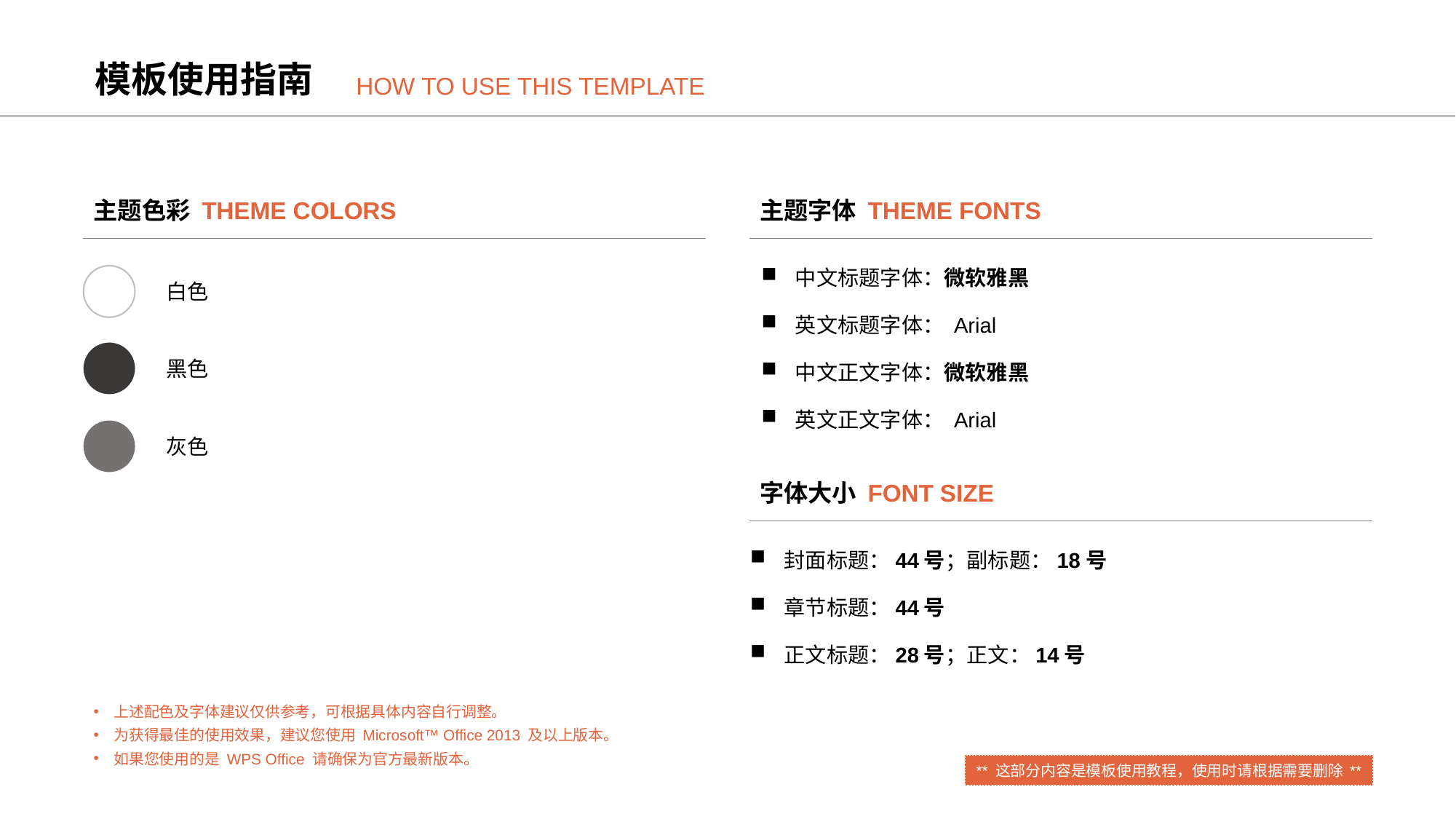

模板使用指南
HOW TO USE THIS TEMPLATE
主题色彩 THEME COLORS
主题字体 THEME FONTS
中文标题字体：微软雅黑
英文标题字体： Arial
中文正文字体：微软雅黑
英文正文字体： Arial

白色

黑色

灰色
字体大小 FONT SIZE
封面标题：44号；副标题：18号
章节标题：44号
正文标题：28号；正文：14号
上述配色及字体建议仅供参考，可根据具体内容自行调整。
为获得最佳的使用效果，建议您使用 Microsoft™ Office 2013 及以上版本。
如果您使用的是 WPS Office 请确保为官方最新版本。
** 这部分内容是模板使用教程，使用时请根据需要删除 **